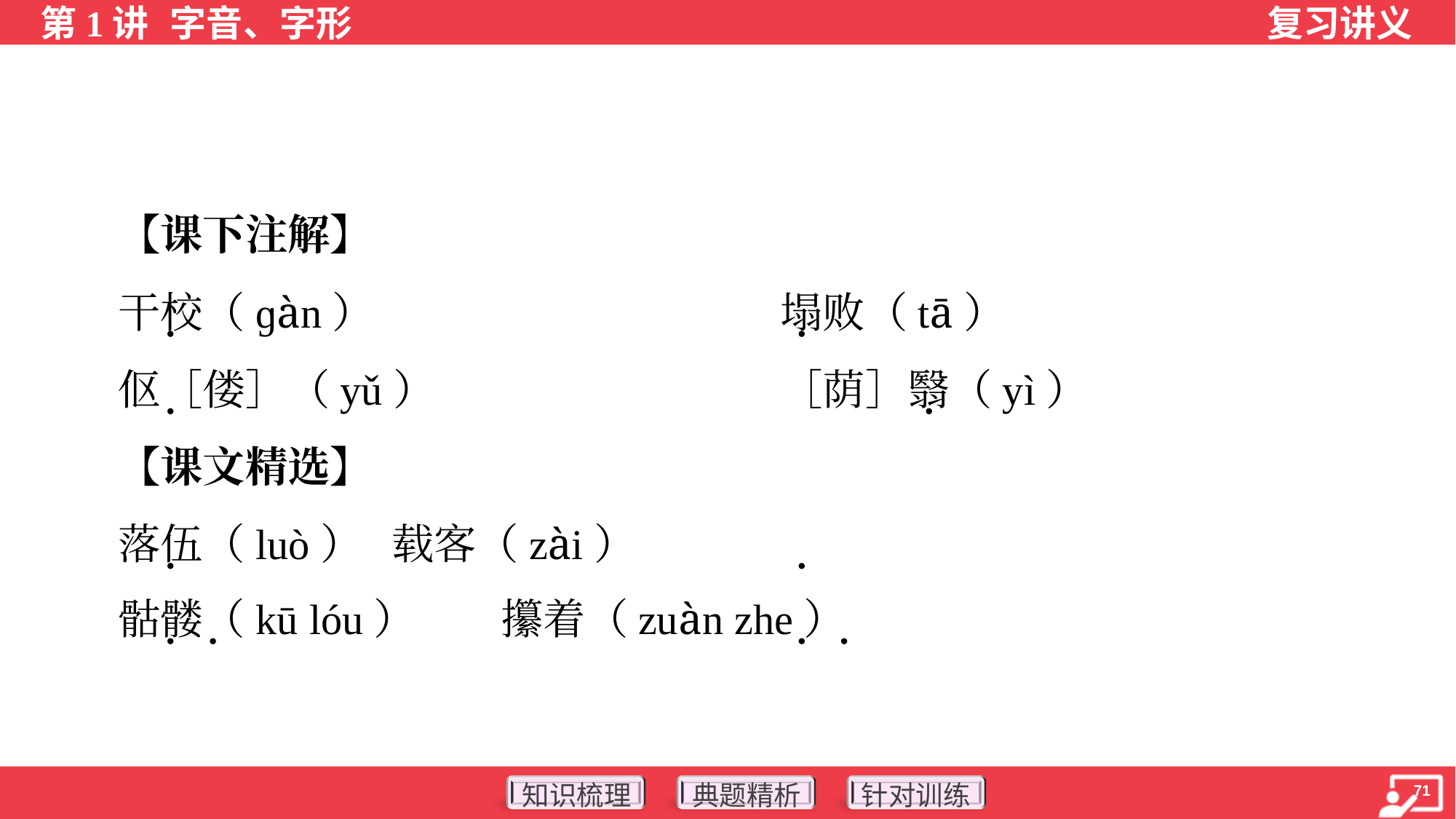

【课下注解】
    干校（ɡàn）	塌败（tā）
    伛［偻］（yǔ）	［荫］翳（yì）
    【课文精选】
    落伍（luò）	载客（zài）
    骷髅（kū lóu）	攥着（zuàn zhe）